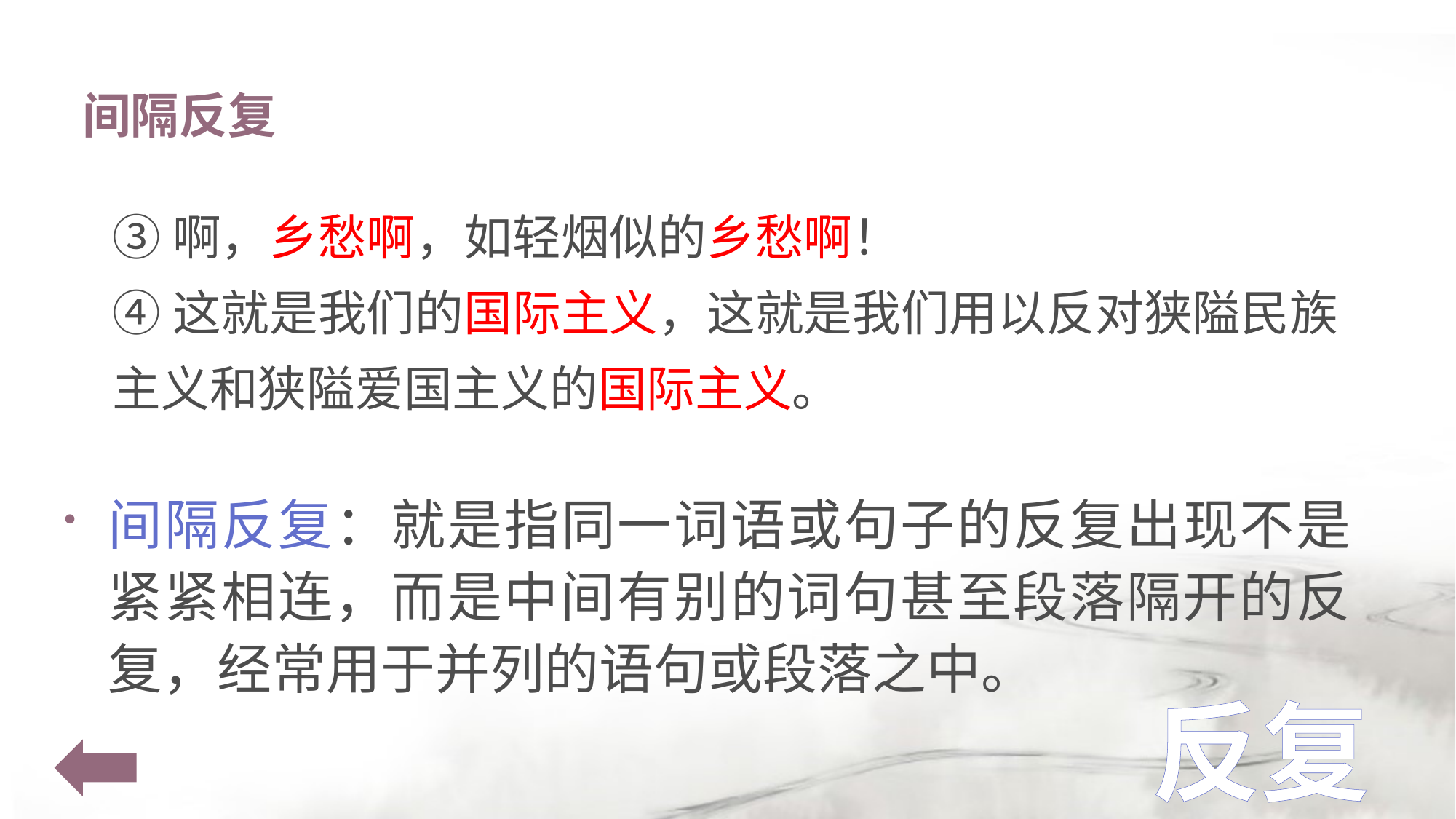

# 间隔反复
③啊，乡愁啊，如轻烟似的乡愁啊！
④这就是我们的国际主义，这就是我们用以反对狭隘民族
主义和狭隘爱国主义的国际主义。

间隔反复：就是指同一词语或句子的反复出现不是紧紧相连，而是中间有别的词句甚至段落隔开的反复，经常用于并列的语句或段落之中。
反复